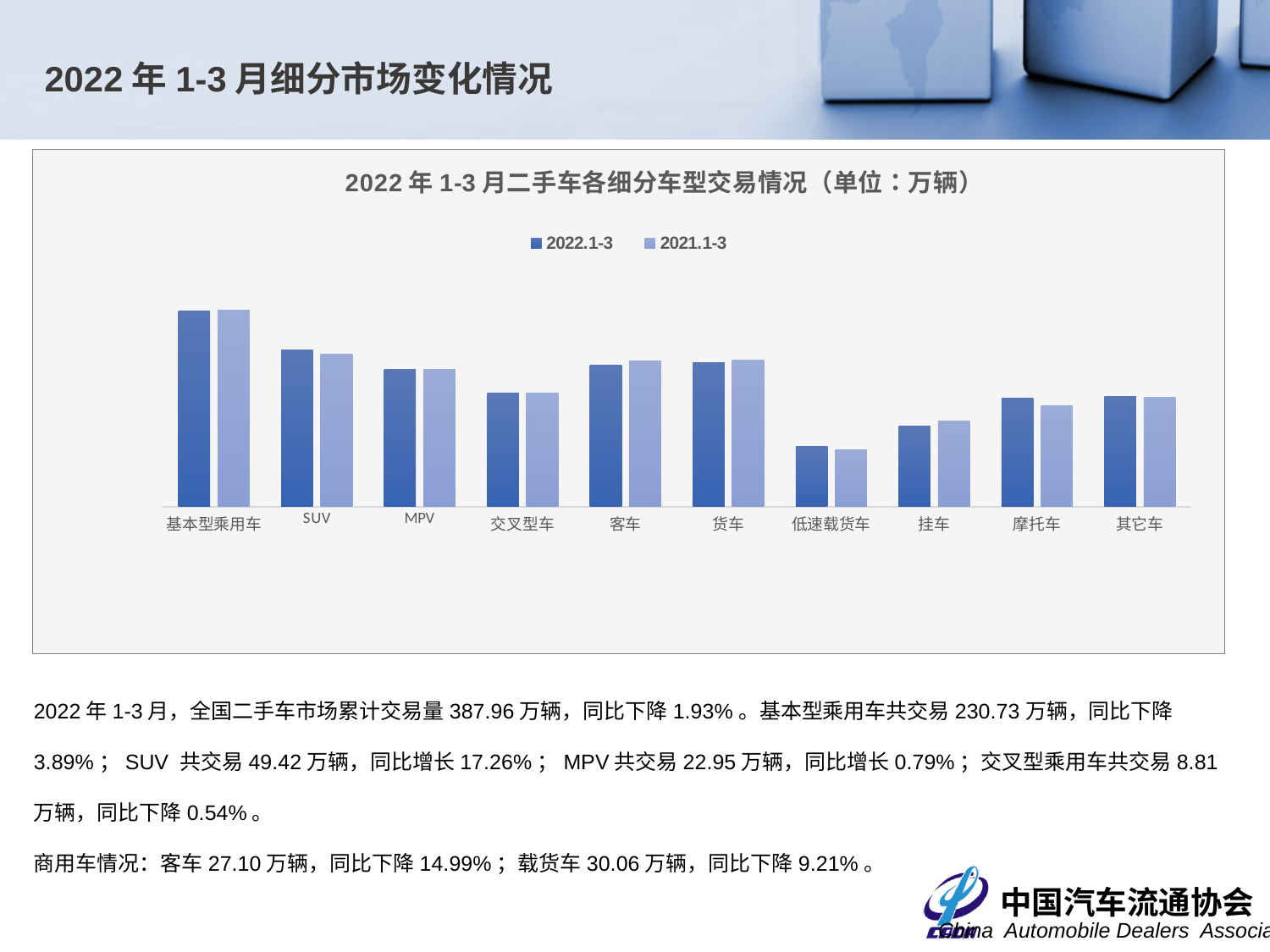

2022年1-3月细分市场变化情况

### Chart: 2022年1-3月二手车各细分车型交易情况（单位：万辆）

| Category | 2022.1-3 | 2021.1-3 |
|---|---|---|
| 基本型乘用车 | 230.7286 | 240.0598 |
| SUV | 49.4165 | 42.1413 |
| MPV | 22.9487 | 22.7698 |
| 交叉型车 | 8.8079 | 8.856 |
| 客车 | 27.1023 | 31.882 |
| 货车 | 30.063 | 33.1132 |
| 低速载货车 | 1.0931 | 0.9536 |
| 挂车 | 2.424 | 2.9675 |
| 摩托车 | 7.4172 | 5.3385 |
| 其它车 | 7.958 | 7.5091 |
2022年1-3月，全国二手车市场累计交易量387.96万辆，同比下降1.93%。基本型乘用车共交易230.73万辆，同比下降3.89%；SUV 共交易49.42万辆，同比增长17.26%；MPV共交易22.95万辆，同比增长0.79%；交叉型乘用车共交易8.81万辆，同比下降0.54%。
商用车情况：客车27.10万辆，同比下降14.99%；载货车30.06万辆，同比下降9.21%。